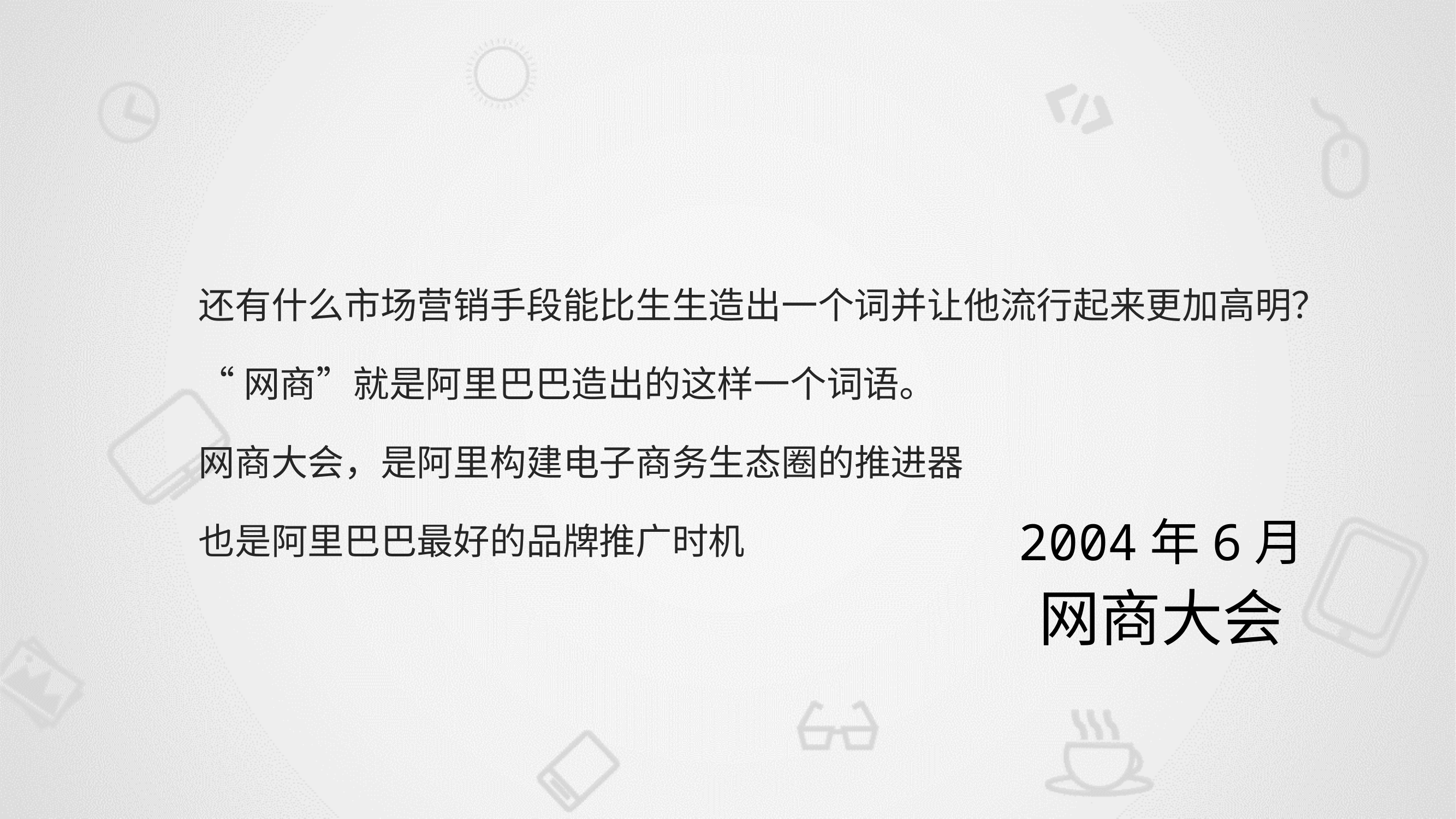

还有什么市场营销手段能比生生造出一个词并让他流行起来更加高明？
“网商”就是阿里巴巴造出的这样一个词语。
网商大会，是阿里构建电子商务生态圈的推进器
也是阿里巴巴最好的品牌推广时机
2004年6月
网商大会